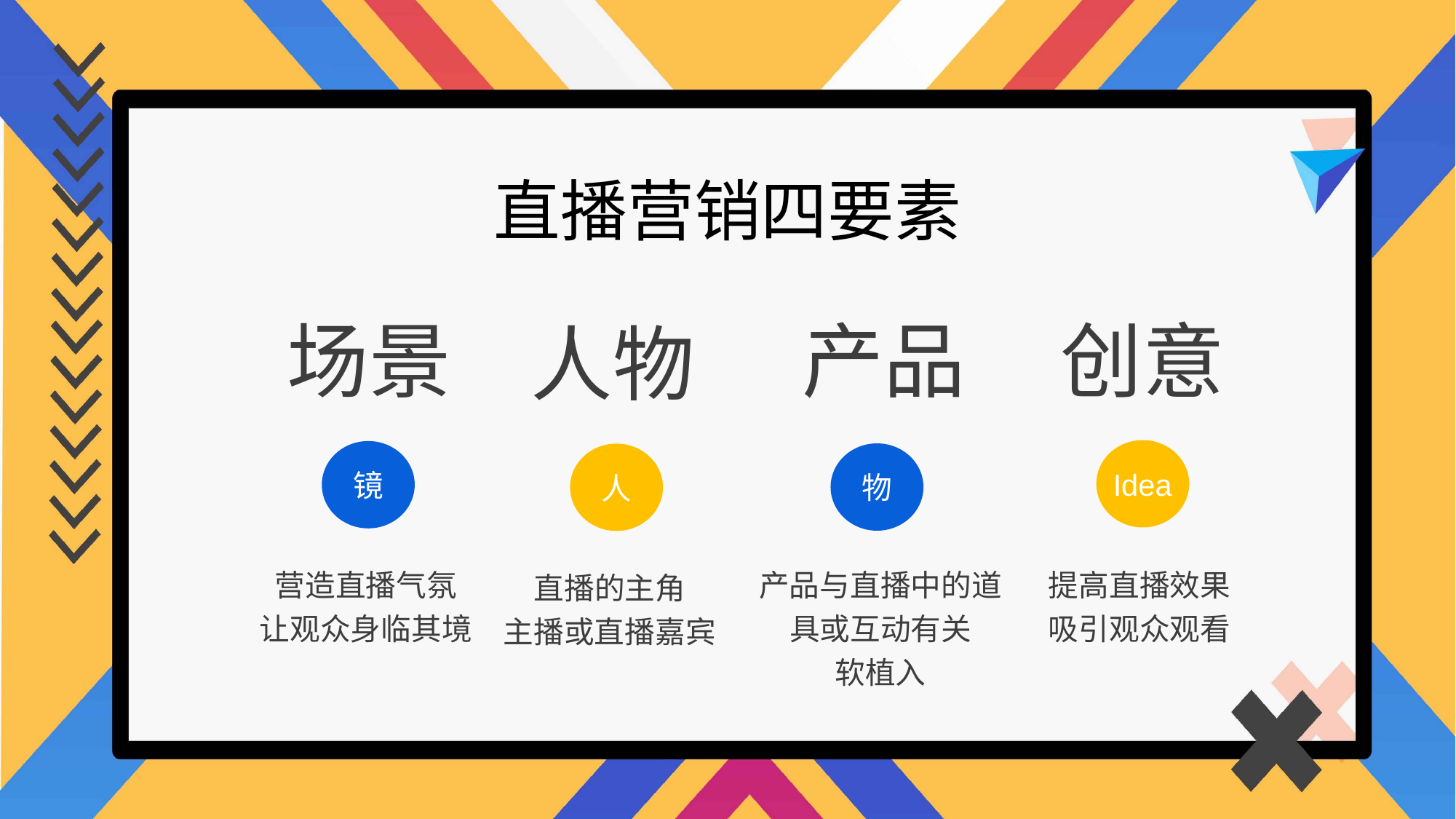

直播营销四要素
场景
产品
创意
人物
Idea
镜
物
人
营造直播气氛
让观众身临其境
产品与直播中的道具或互动有关
软植入
提高直播效果
吸引观众观看
直播的主角
主播或直播嘉宾